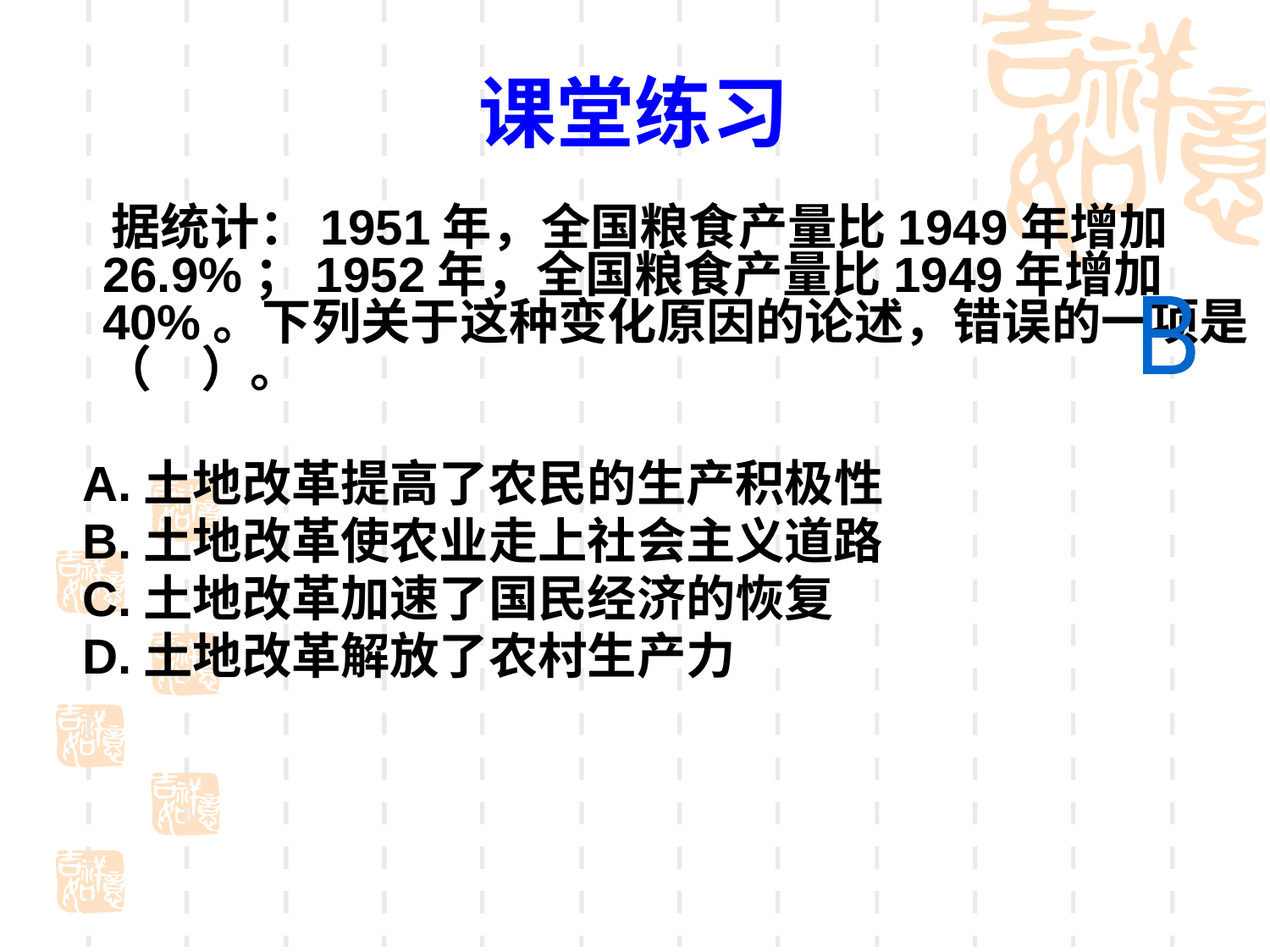

# 课堂练习
    据统计：1951年，全国粮食产量比1949年增加26.9%；1952年，全国粮食产量比1949年增加40%。下列关于这种变化原因的论述，错误的一项是（　）。

  A.土地改革提高了农民的生产积极性
  B.土地改革使农业走上社会主义道路
  C.土地改革加速了国民经济的恢复
  D.土地改革解放了农村生产力
B